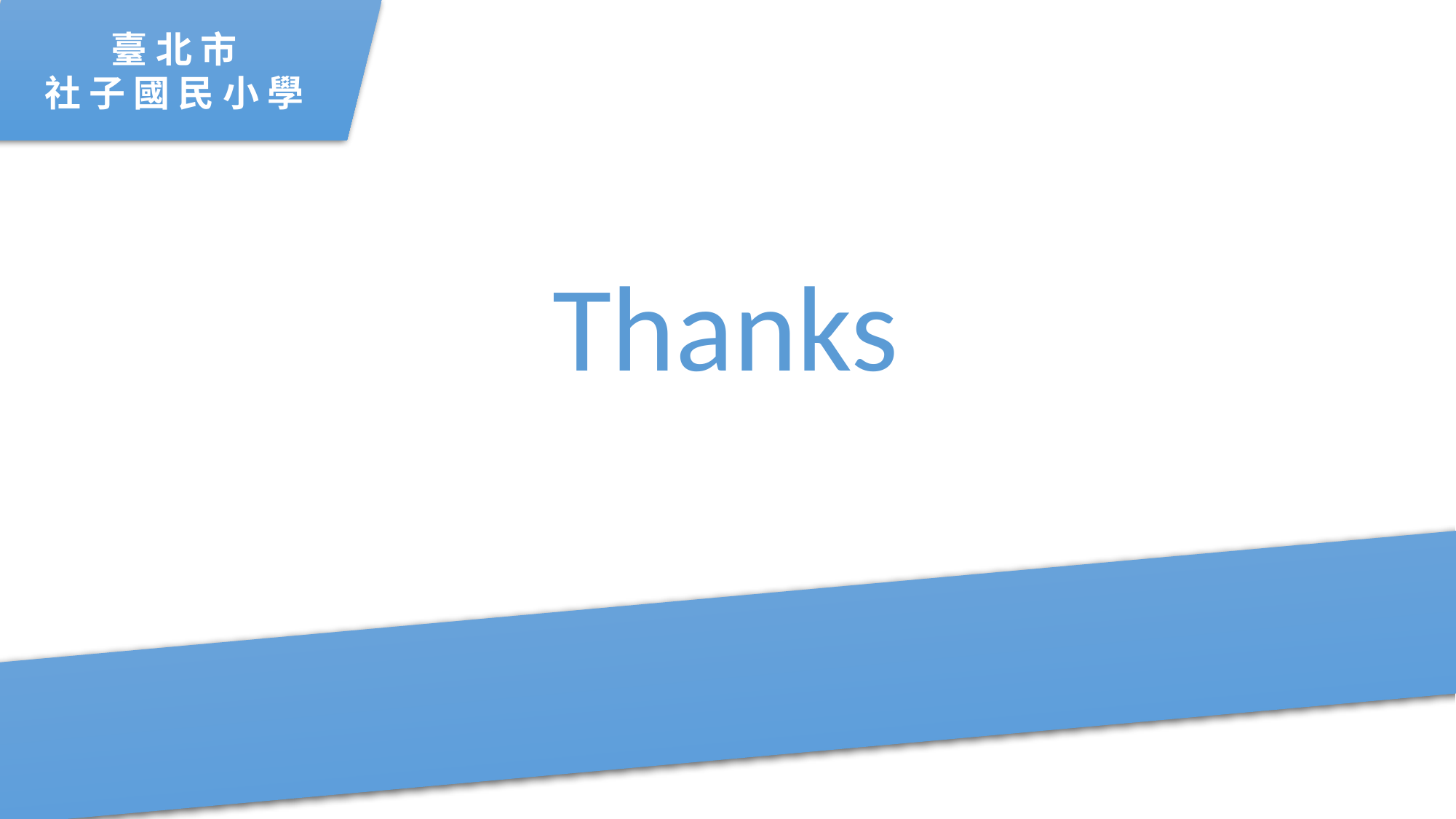

臺 北 市
社 子 國 民 小 學
Thanks